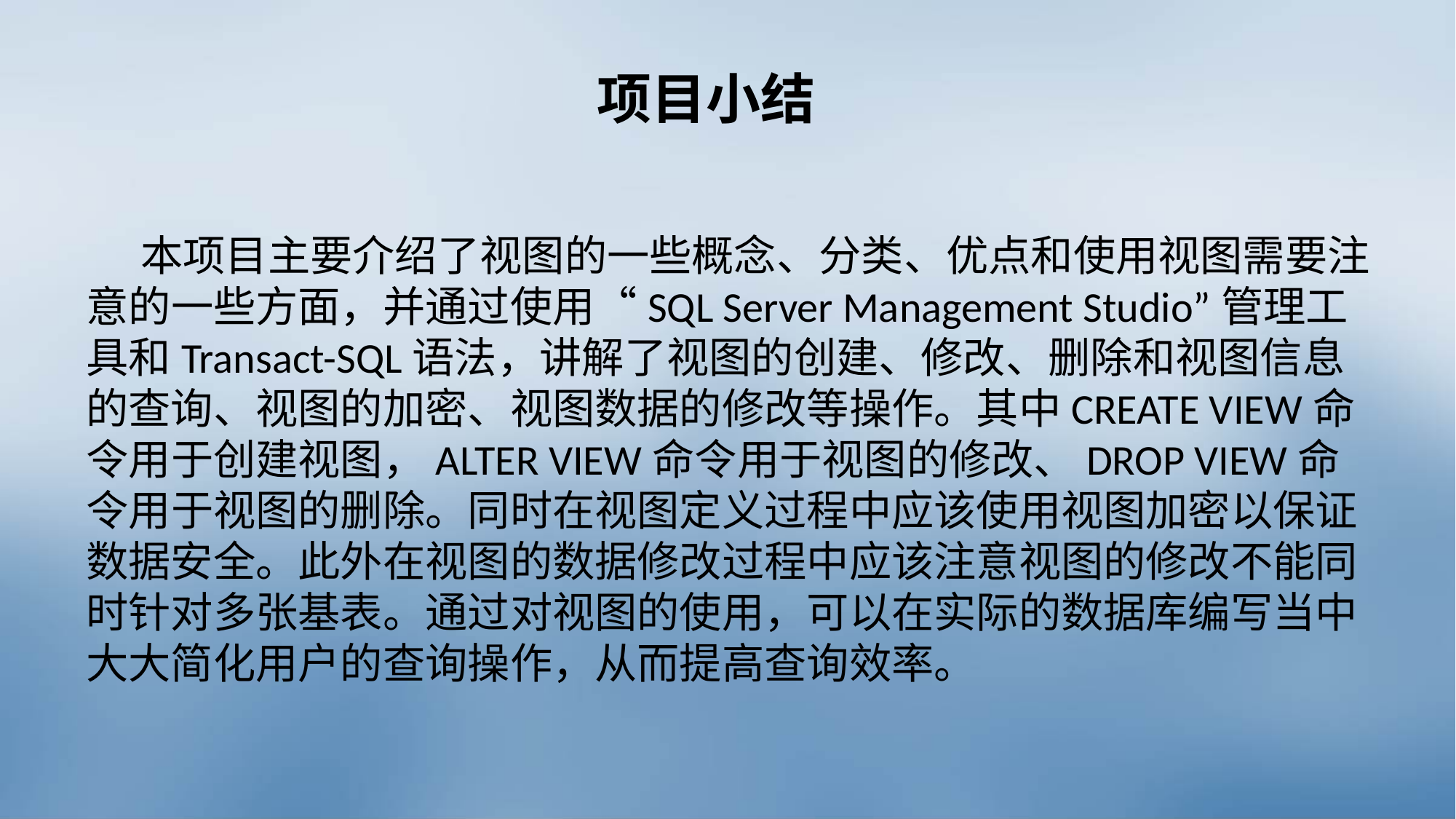

项目小结
本项目主要介绍了视图的一些概念、分类、优点和使用视图需要注意的一些方面，并通过使用“SQL Server Management Studio”管理工具和Transact-SQL语法，讲解了视图的创建、修改、删除和视图信息的查询、视图的加密、视图数据的修改等操作。其中CREATE VIEW命令用于创建视图，ALTER VIEW命令用于视图的修改、DROP VIEW命令用于视图的删除。同时在视图定义过程中应该使用视图加密以保证数据安全。此外在视图的数据修改过程中应该注意视图的修改不能同时针对多张基表。通过对视图的使用，可以在实际的数据库编写当中大大简化用户的查询操作，从而提高查询效率。